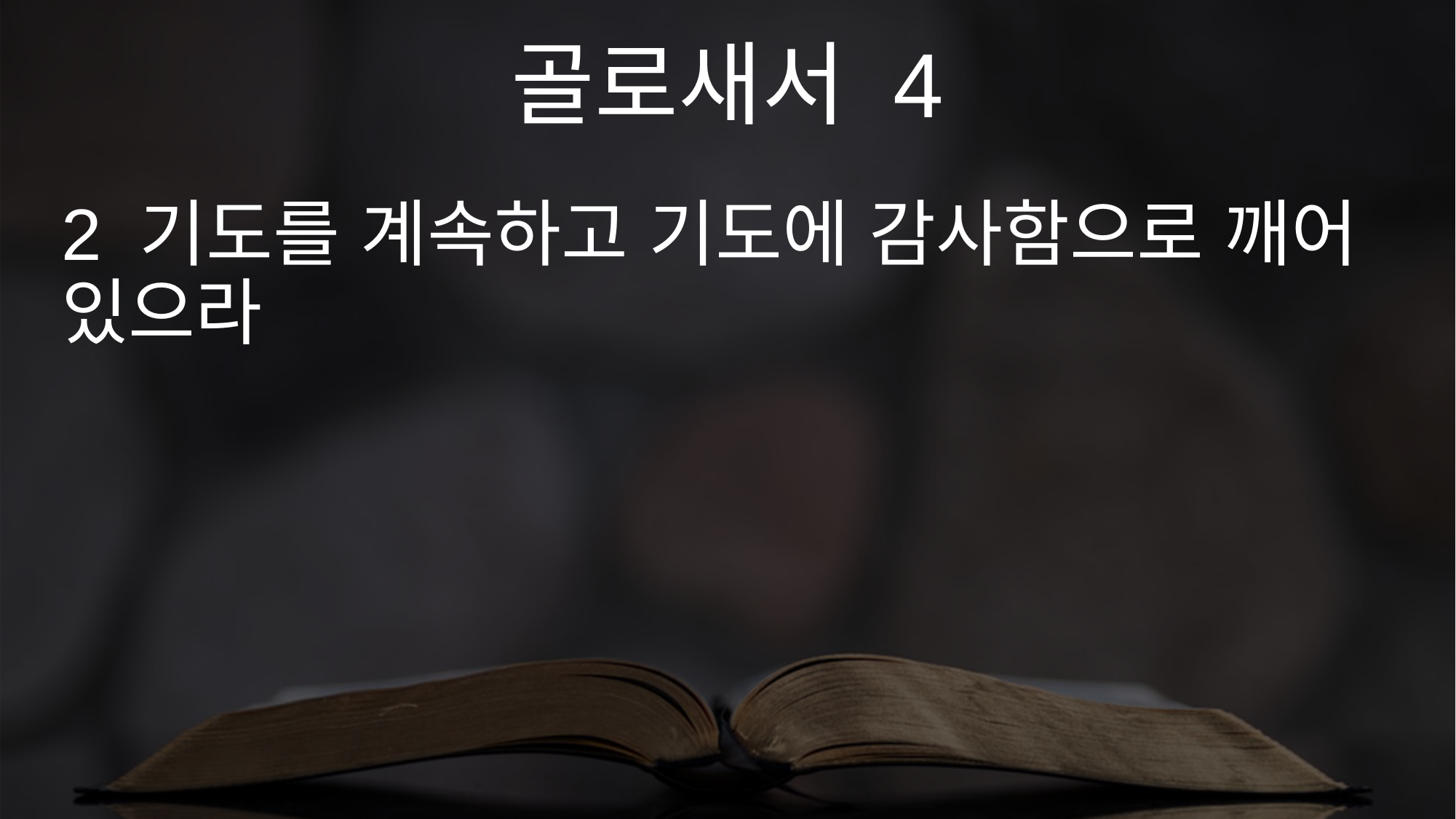

골로새서 4
2 기도를 계속하고 기도에 감사함으로 깨어 있으라